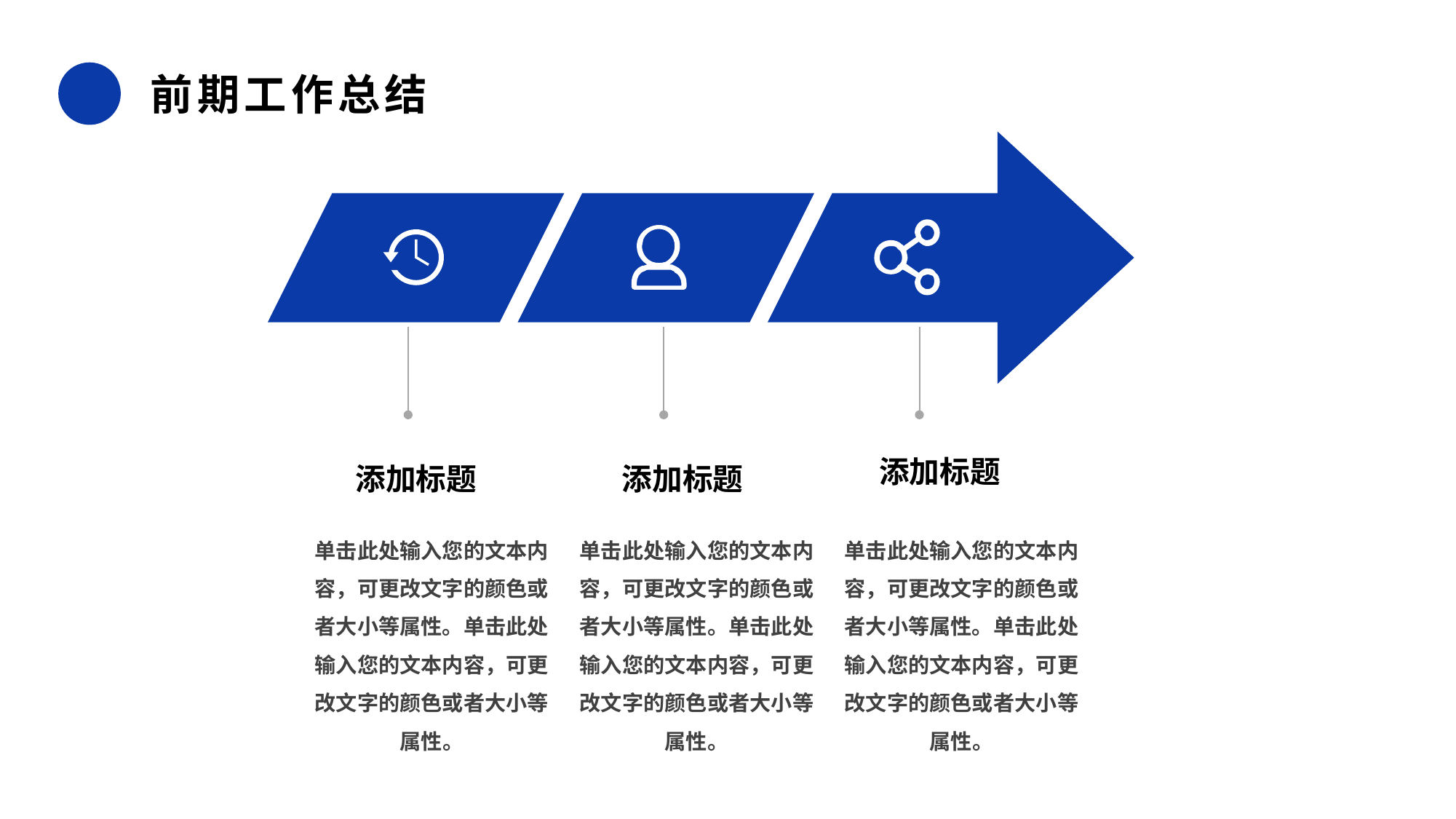

前期工作总结

添加标题
添加标题
添加标题
单击此处输入您的文本内容，可更改文字的颜色或者大小等属性。单击此处输入您的文本内容，可更改文字的颜色或者大小等属性。

单击此处输入您的文本内容，可更改文字的颜色或者大小等属性。单击此处输入您的文本内容，可更改文字的颜色或者大小等属性。

单击此处输入您的文本内容，可更改文字的颜色或者大小等属性。单击此处输入您的文本内容，可更改文字的颜色或者大小等属性。